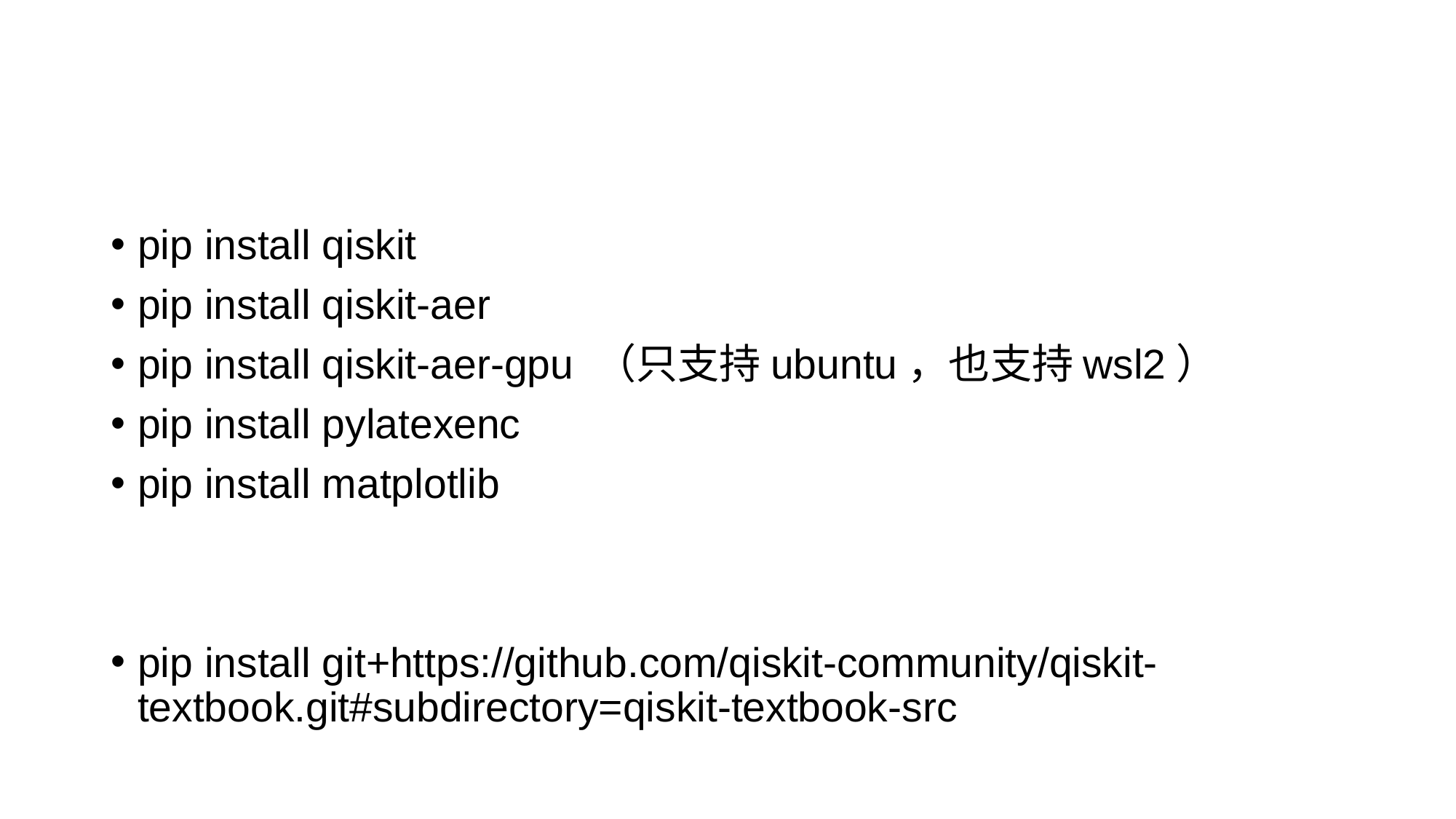

#
pip install qiskit
pip install qiskit-aer
pip install qiskit-aer-gpu （只支持ubuntu，也支持wsl2）
pip install pylatexenc
pip install matplotlib

pip install git+https://github.com/qiskit-community/qiskit-textbook.git#subdirectory=qiskit-textbook-src